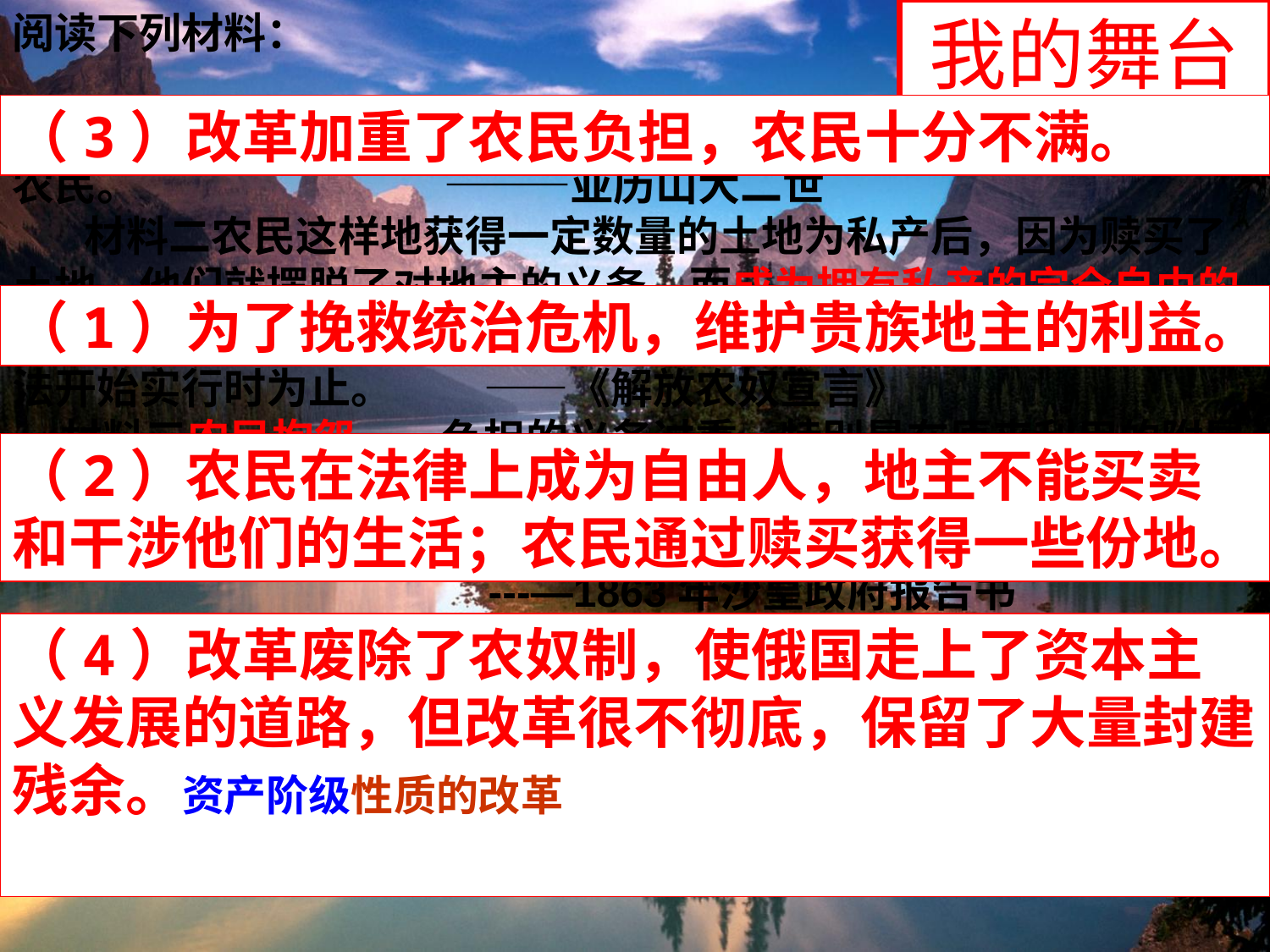

阅读下列材料：

　  材料一与其等农民自下而上来解放自己，不如自上而下来解放农民。                                ———亚历山大二世
  　材料二农民这样地获得一定数量的土地为私产后，因为赎买了土地，他们就摆脱了对地主的义务，而成为拥有私产的完全自由的农民—地主领地上现存的秩序应维持到应有的准备工作完成，新办法开始实行时为止。     　——《解放农奴宣言》
    材料三农民抱怨……负担的义务过重，特别是在原来利用的附属地面积超过了现有份地的那些地方；他们不肯缴代役金；他们拒绝服役或希望保留原来三天的劳役的办法。
　　　　　　　　　　　---—1863年沙皇政府报告书
    请回答：
 （1）结合材料一，分析亚历山大二世改革的目的是什么？
（2）据材料二，改革后俄国农民的地位有了怎样的变化？
（3）材料三说明了什么？
（4）据上述材料分析这场改革的意义和实质。
我的舞台
（3）改革加重了农民负担，农民十分不满。
（1）为了挽救统治危机，维护贵族地主的利益。
（2）农民在法律上成为自由人，地主不能买卖和干涉他们的生活；农民通过赎买获得一些份地。
（4）改革废除了农奴制，使俄国走上了资本主义发展的道路，但改革很不彻底，保留了大量封建残余。资产阶级性质的改革